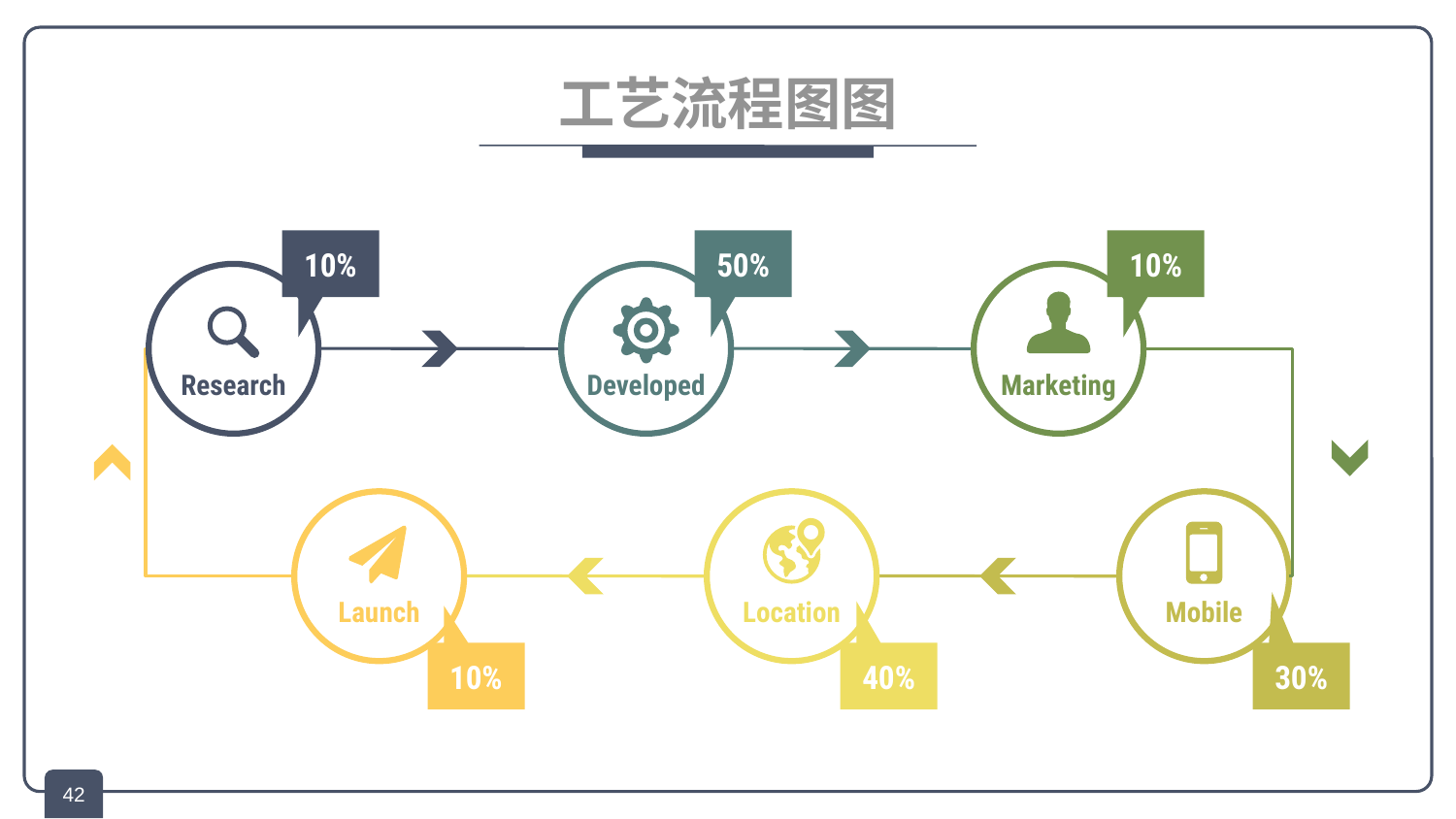

# 工艺流程图图
10%
50%
10%

Research

Developed

Marketing

Launch

Location

Mobile

10%
40%
30%